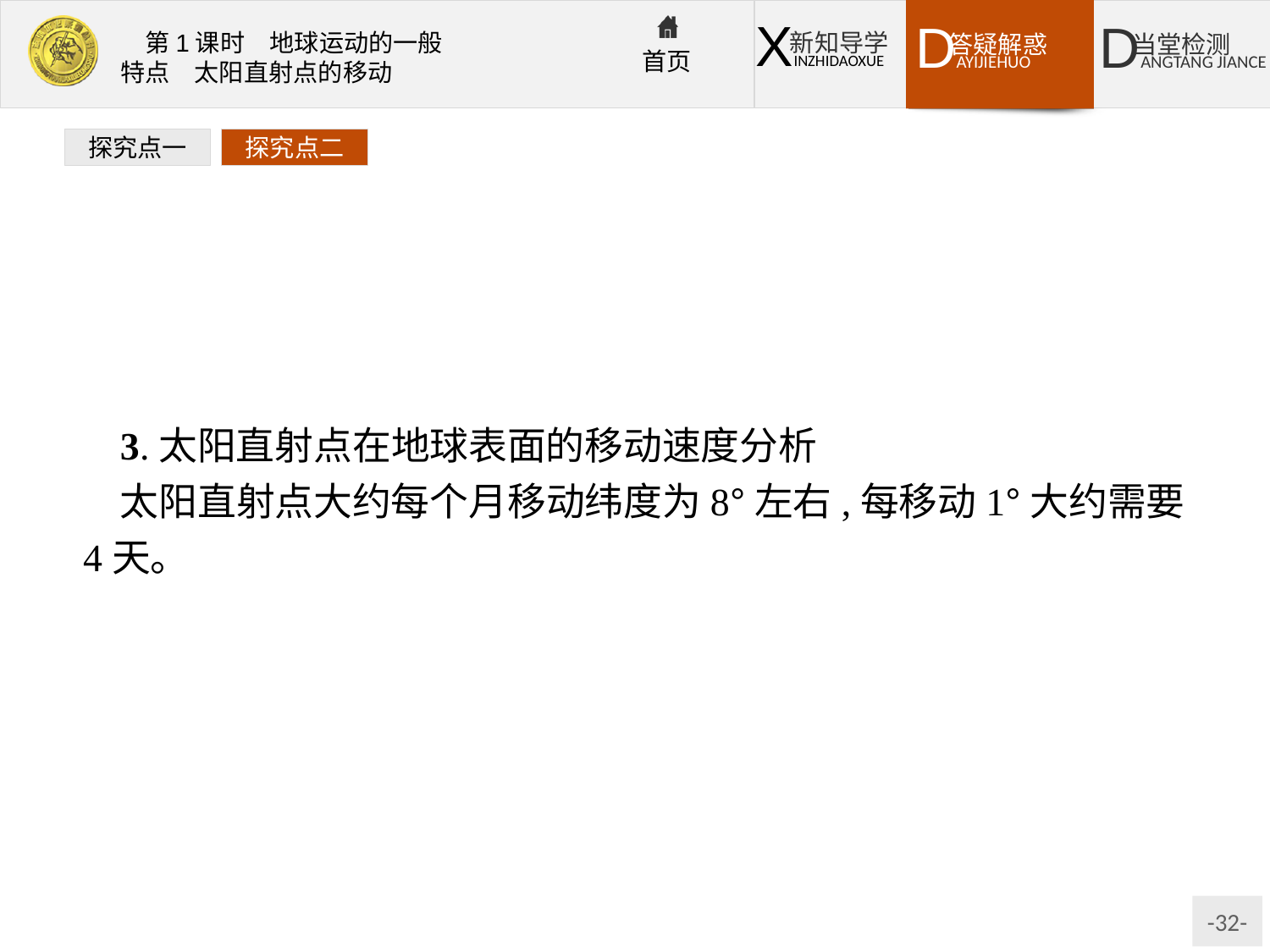

探究点一
探究点二
3.太阳直射点在地球表面的移动速度分析
太阳直射点大约每个月移动纬度为8°左右,每移动1°大约需要4天。